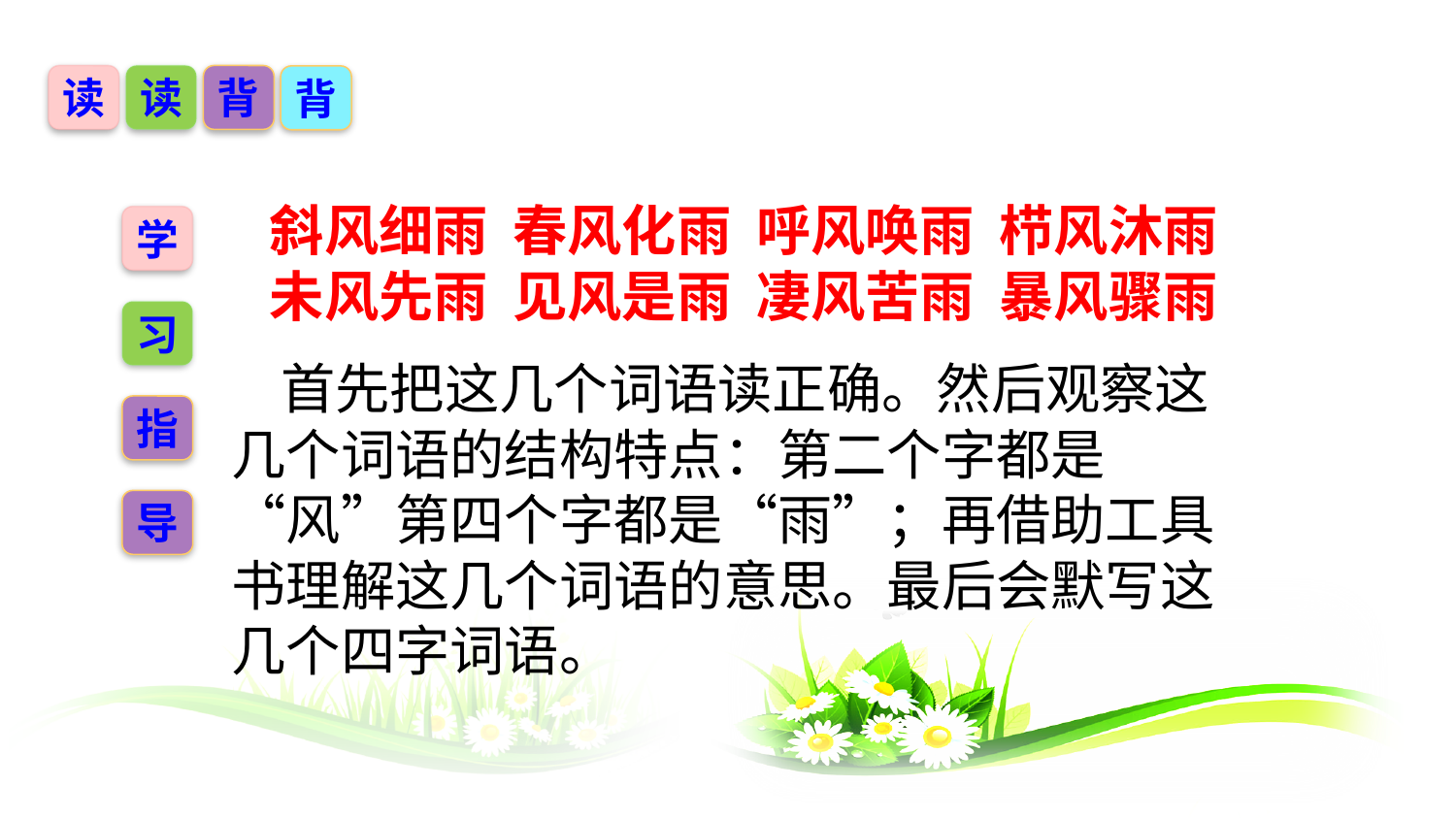

读
读
背
背

斜风细雨  春风化雨  呼风唤雨  栉风沐雨
未风先雨  见风是雨  凄风苦雨  暴风骤雨

学
习
   首先把这几个词语读正确。然后观察这几个词语的结构特点：第二个字都是“风”第四个字都是“雨”；再借助工具书理解这几个词语的意思。最后会默写这几个四字词语。
指
导